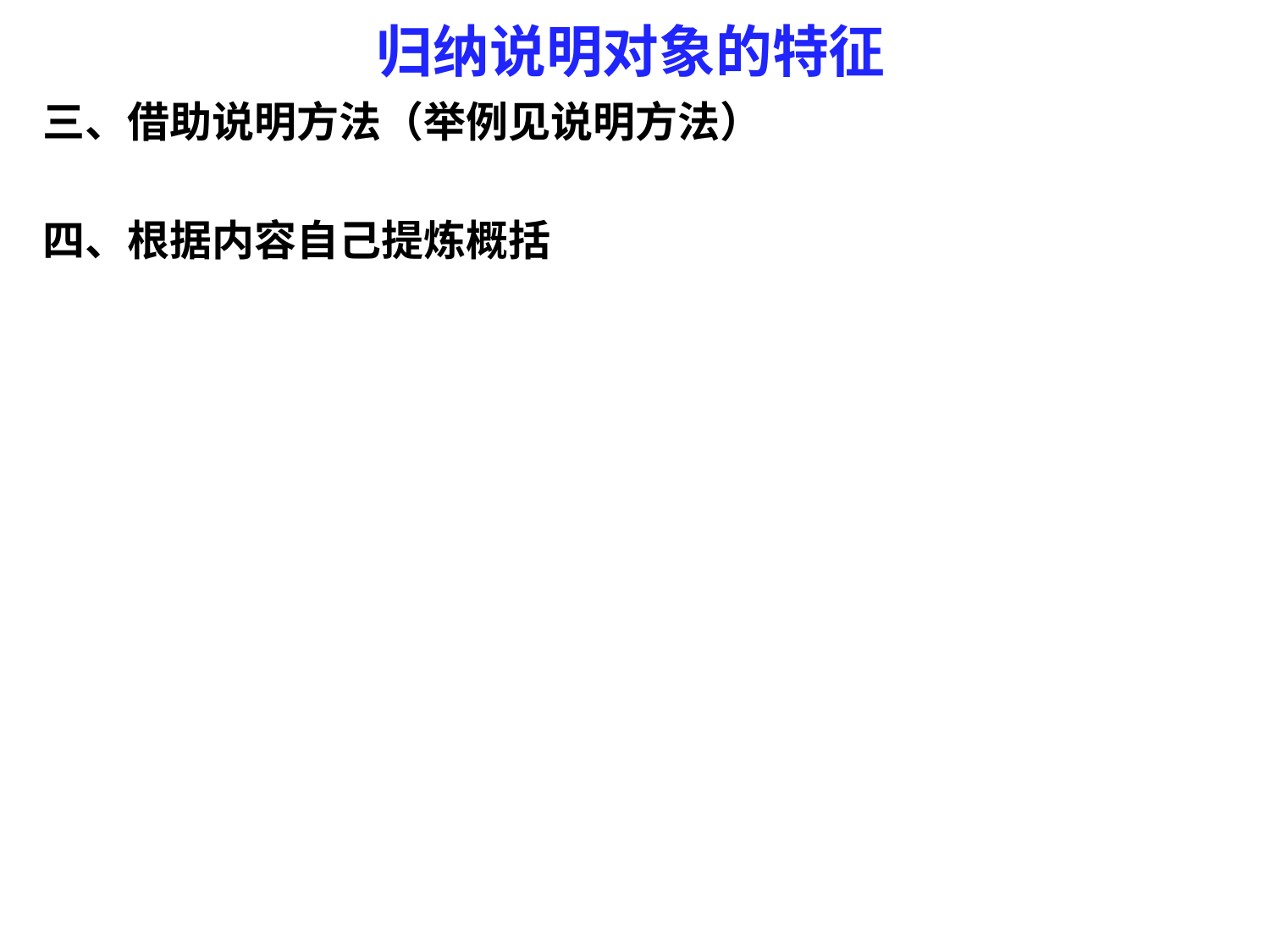

# 归纳说明对象的特征
三、借助说明方法（举例见说明方法）

四、根据内容自己提炼概括